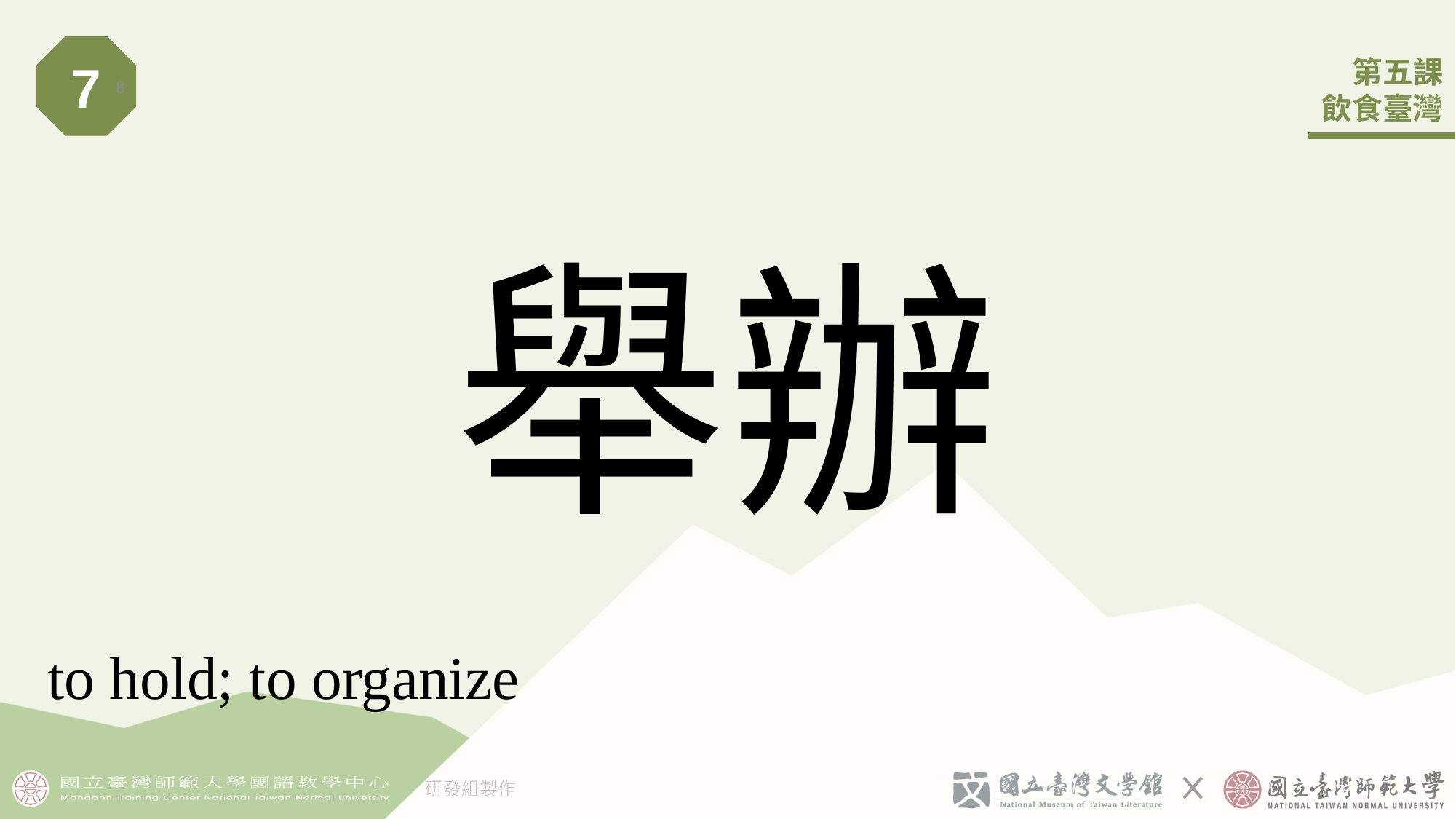

7
8
# 舉辦
to hold; to organize